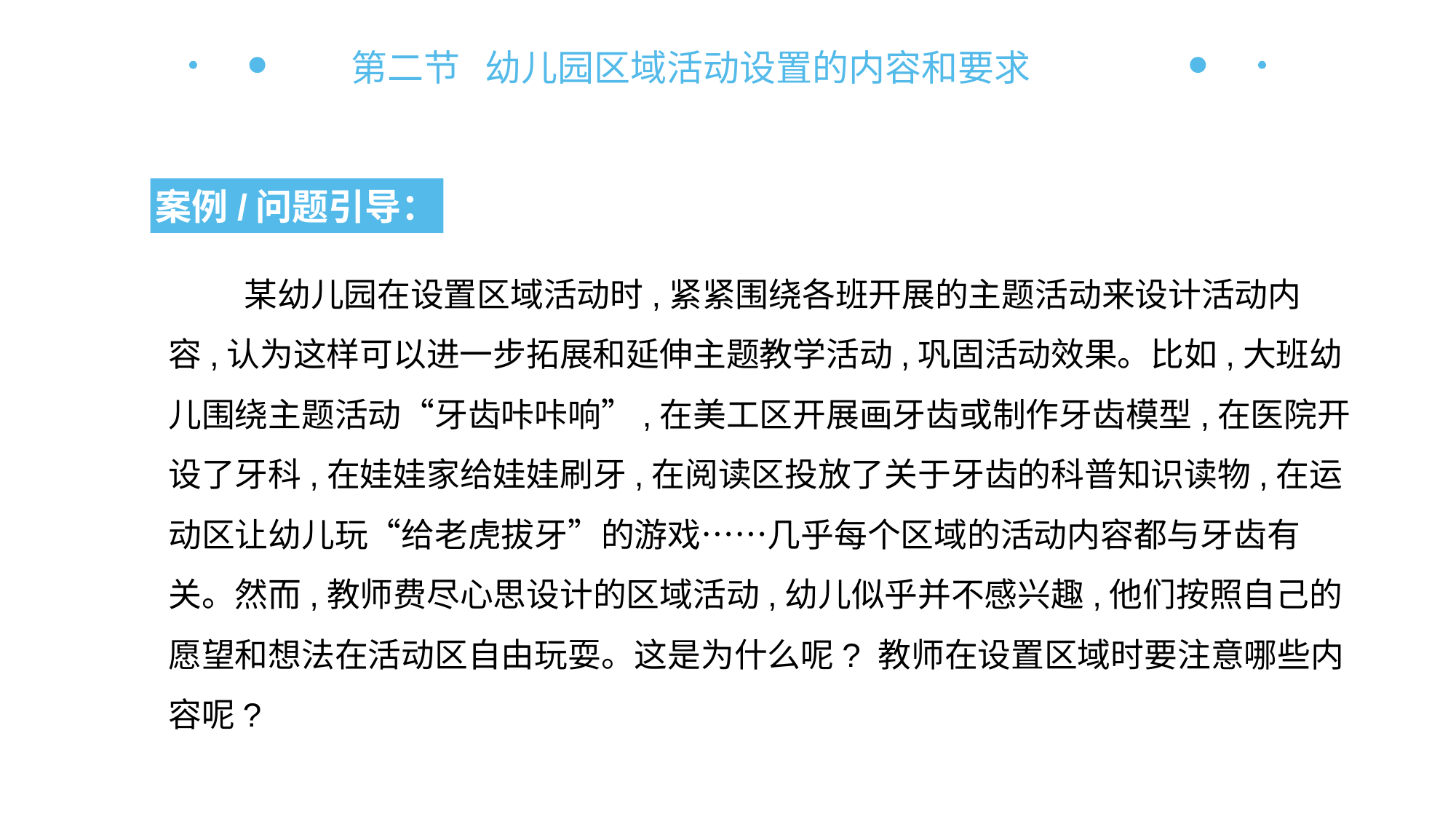

第二节   幼儿园区域活动设置的内容和要求

案例/问题引导：
某幼儿园在设置区域活动时,紧紧围绕各班开展的主题活动来设计活动内容,认为这样可以进一步拓展和延伸主题教学活动,巩固活动效果。比如,大班幼儿围绕主题活动“牙齿咔咔响”,在美工区开展画牙齿或制作牙齿模型,在医院开设了牙科,在娃娃家给娃娃刷牙,在阅读区投放了关于牙齿的科普知识读物,在运动区让幼儿玩“给老虎拔牙”的游戏……几乎每个区域的活动内容都与牙齿有关。然而,教师费尽心思设计的区域活动,幼儿似乎并不感兴趣,他们按照自己的愿望和想法在活动区自由玩耍。这是为什么呢? 教师在设置区域时要注意哪些内容呢?